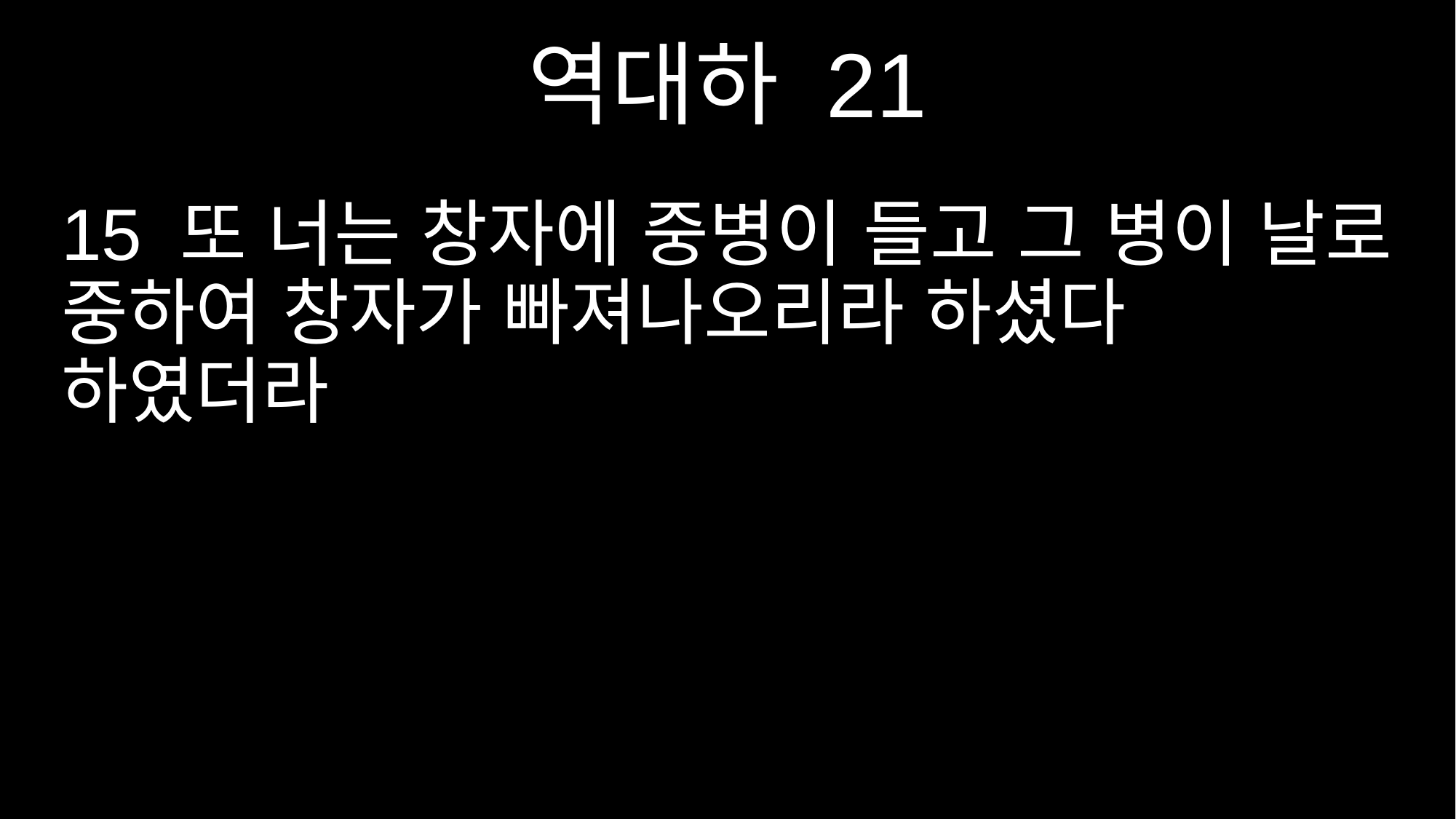

역대하 21
15 또 너는 창자에 중병이 들고 그 병이 날로 중하여 창자가 빠져나오리라 하셨다 하였더라